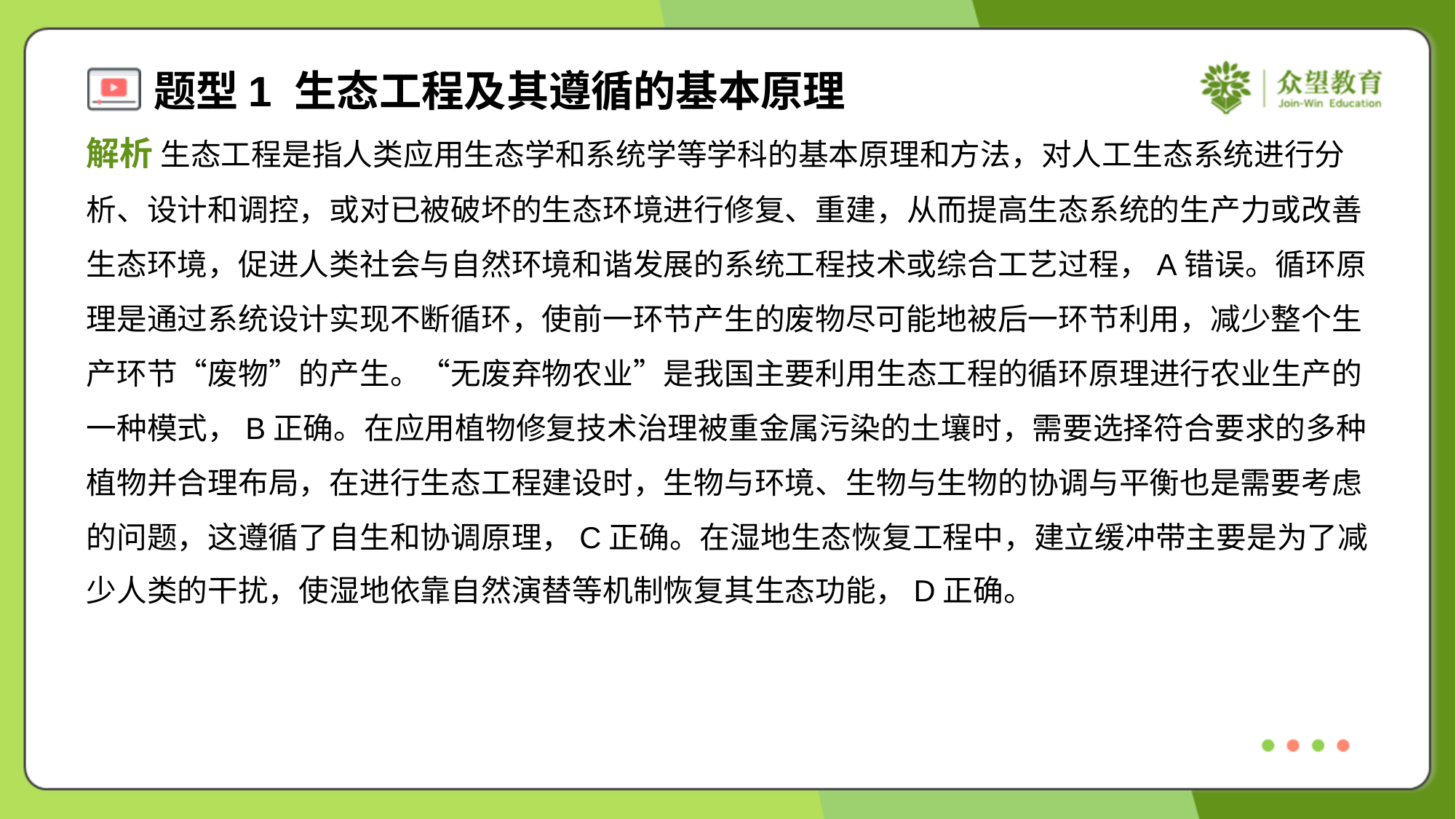

解析 生态工程是指人类应用生态学和系统学等学科的基本原理和方法，对人工生态系统进行分
析、设计和调控，或对已被破坏的生态环境进行修复、重建，从而提高生态系统的生产力或改善
生态环境，促进人类社会与自然环境和谐发展的系统工程技术或综合工艺过程，A错误。循环原
理是通过系统设计实现不断循环，使前一环节产生的废物尽可能地被后一环节利用，减少整个生
产环节“废物”的产生。“无废弃物农业”是我国主要利用生态工程的循环原理进行农业生产的
一种模式，B正确。在应用植物修复技术治理被重金属污染的土壤时，需要选择符合要求的多种
植物并合理布局，在进行生态工程建设时，生物与环境、生物与生物的协调与平衡也是需要考虑
的问题，这遵循了自生和协调原理，C正确。在湿地生态恢复工程中，建立缓冲带主要是为了减
少人类的干扰，使湿地依靠自然演替等机制恢复其生态功能，D正确。